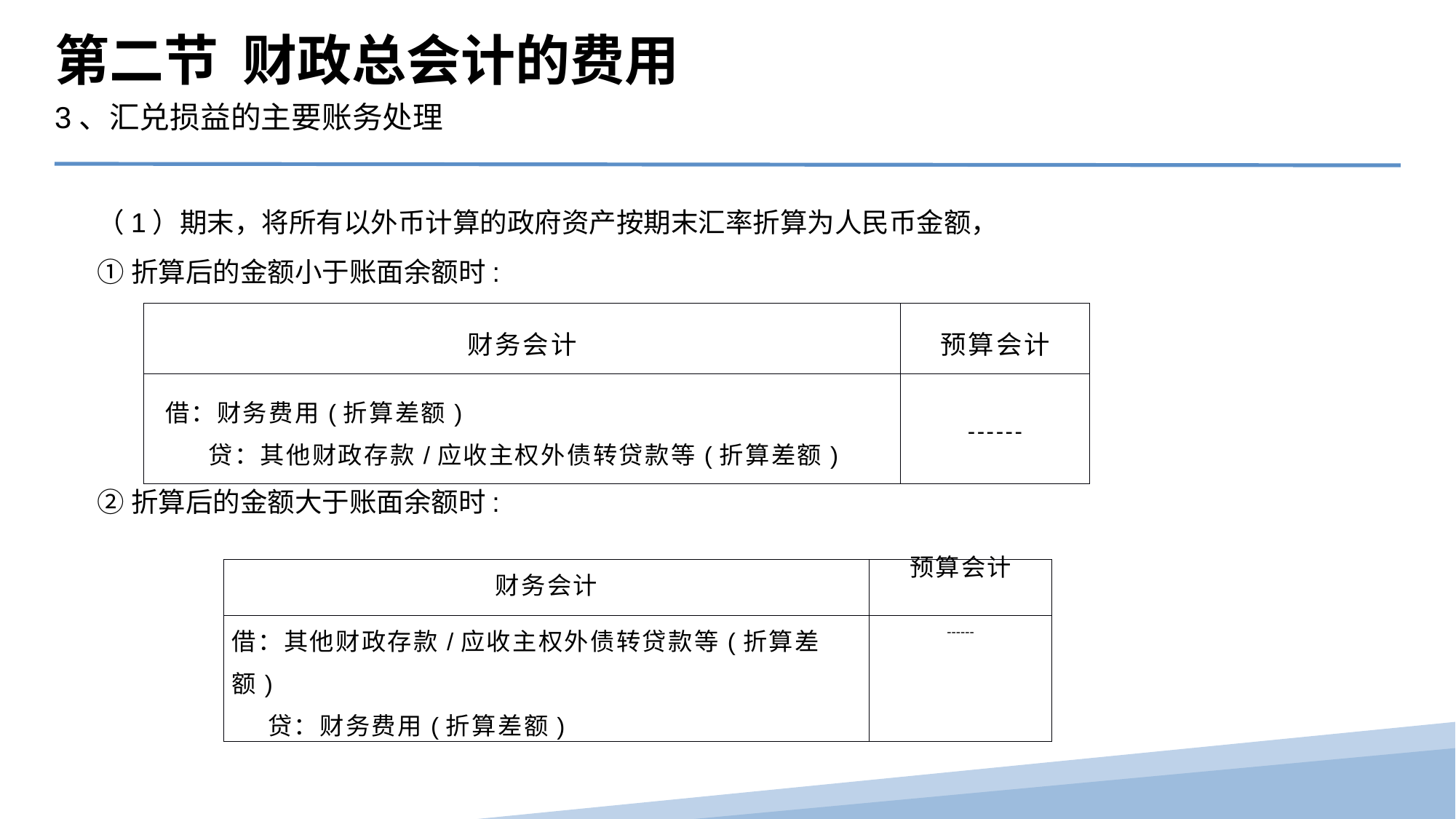

第二节  财政总会计的费用
3、汇兑损益的主要账务处理
（1）期末，将所有以外币计算的政府资产按期末汇率折算为人民币金额，
①折算后的金额小于账面余额时:
| 财务会计 | 预算会计 |
| --- | --- |
| 借：财务费用(折算差额) 贷：其他财政存款/应收主权外债转贷款等(折算差额) | ------ |
②折算后的金额大于账面余额时:
| 财务会计 | 预算会计 |
| --- | --- |
| 借：其他财政存款/应收主权外债转贷款等(折算差额) 贷：财务费用(折算差额) | ------ |